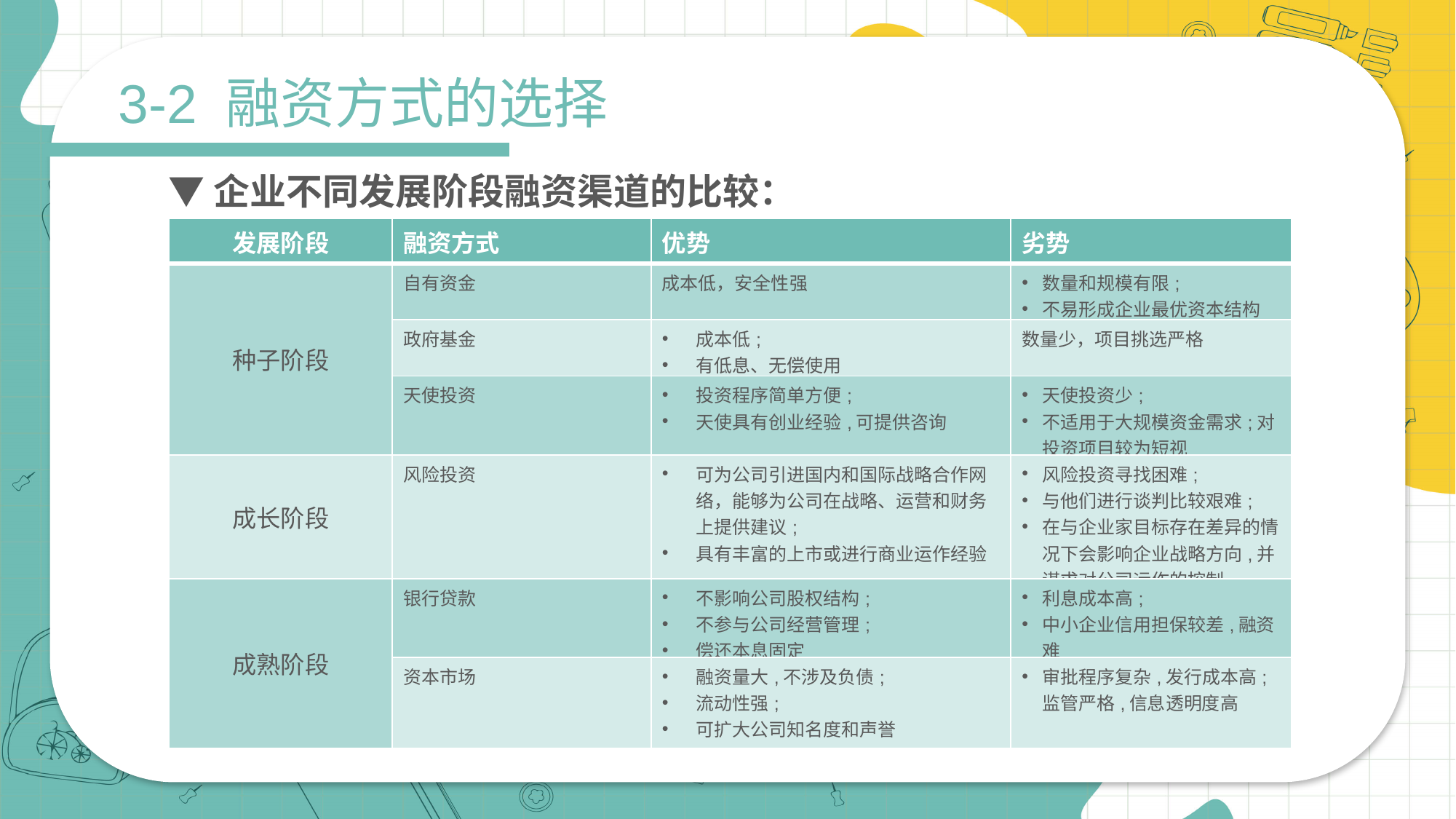

3-2 融资方式的选择

▼企业不同发展阶段融资渠道的比较：
| 发展阶段 | 融资方式 | 优势 | 劣势 |
| --- | --- | --- | --- |
| 种子阶段 | 自有资金 | 成本低，安全性强 | 数量和规模有限; 不易形成企业最优资本结构 |
|  | 政府基金 | 成本低; 有低息、无偿使用 | 数量少，项目挑选严格 |
|  | 天使投资 | 投资程序简单方便; 天使具有创业经验,可提供咨询 | 天使投资少; 不适用于大规模资金需求;对投资项目较为短视 |
| 成长阶段 | 风险投资 | 可为公司引进国内和国际战略合作网络，能够为公司在战略、运营和财务上提供建议; 具有丰富的上市或进行商业运作经验 | 风险投资寻找困难; 与他们进行谈判比较艰难; 在与企业家目标存在差异的情况下会影响企业战略方向,并谋求对公司运作的控制 |
| 成熟阶段 | 银行贷款 | 不影响公司股权结构; 不参与公司经营管理; 偿还本息固定 | 利息成本高; 中小企业信用担保较差,融资难 |
|  | 资本市场 | 融资量大,不涉及负债; 流动性强; 可扩大公司知名度和声誉 | 审批程序复杂,发行成本高;监管严格,信息透明度高 |